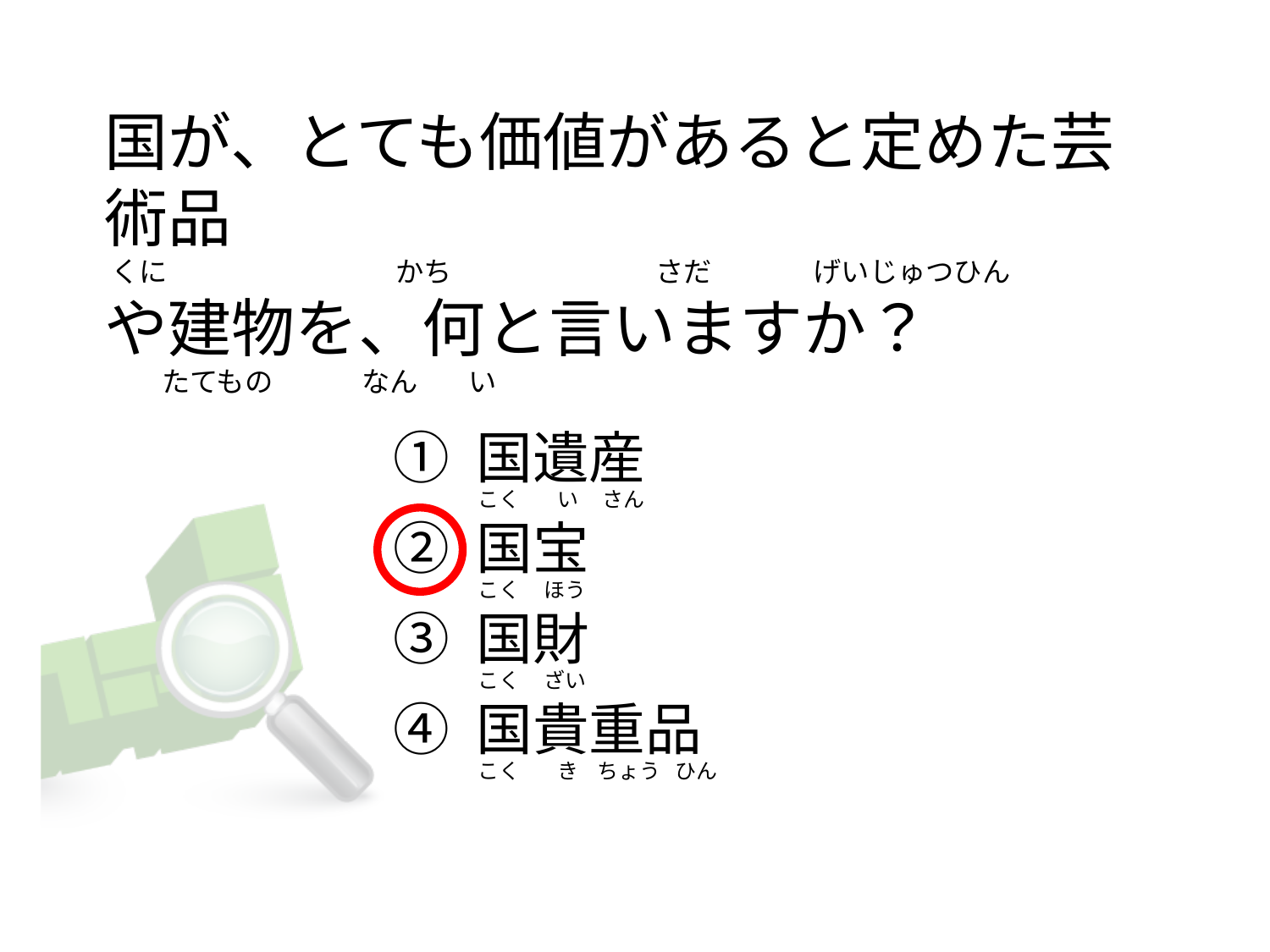

# 国が、とても価値があると定めた芸術品  くに                                    かち                                さだ                げいじゅつひん や建物を、何と言いますか？          たてもの              なん        い
① 国遺産
② 国宝
③ 国財
④ 国貴重品
こく        い     さん

こく     ほう
こく     ざい
こく        き    ちょう   ひん